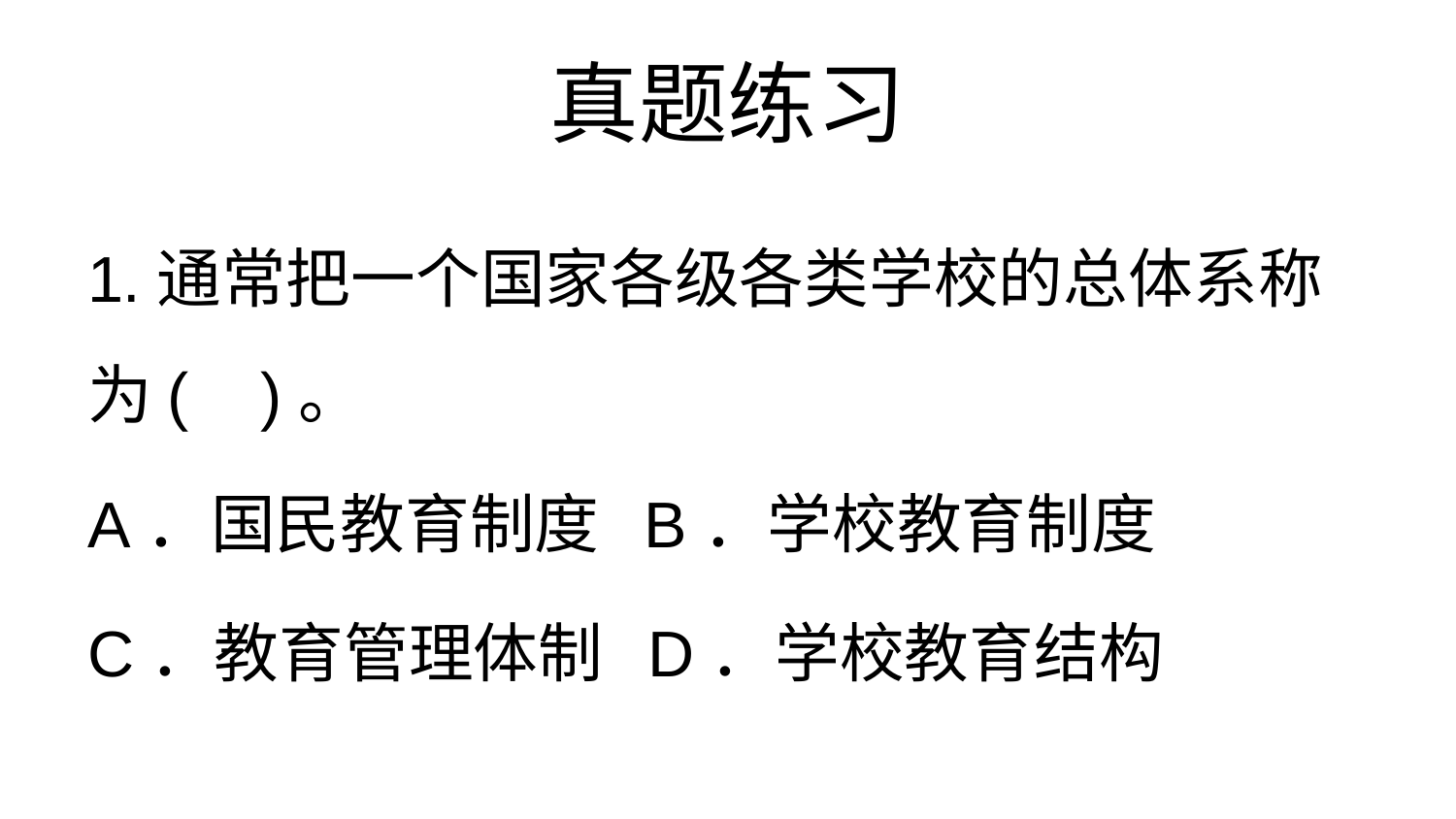

# 真题练习
1.通常把一个国家各级各类学校的总体系称为(    )。
A．国民教育制度  B．学校教育制度
C．教育管理体制  D．学校教育结构